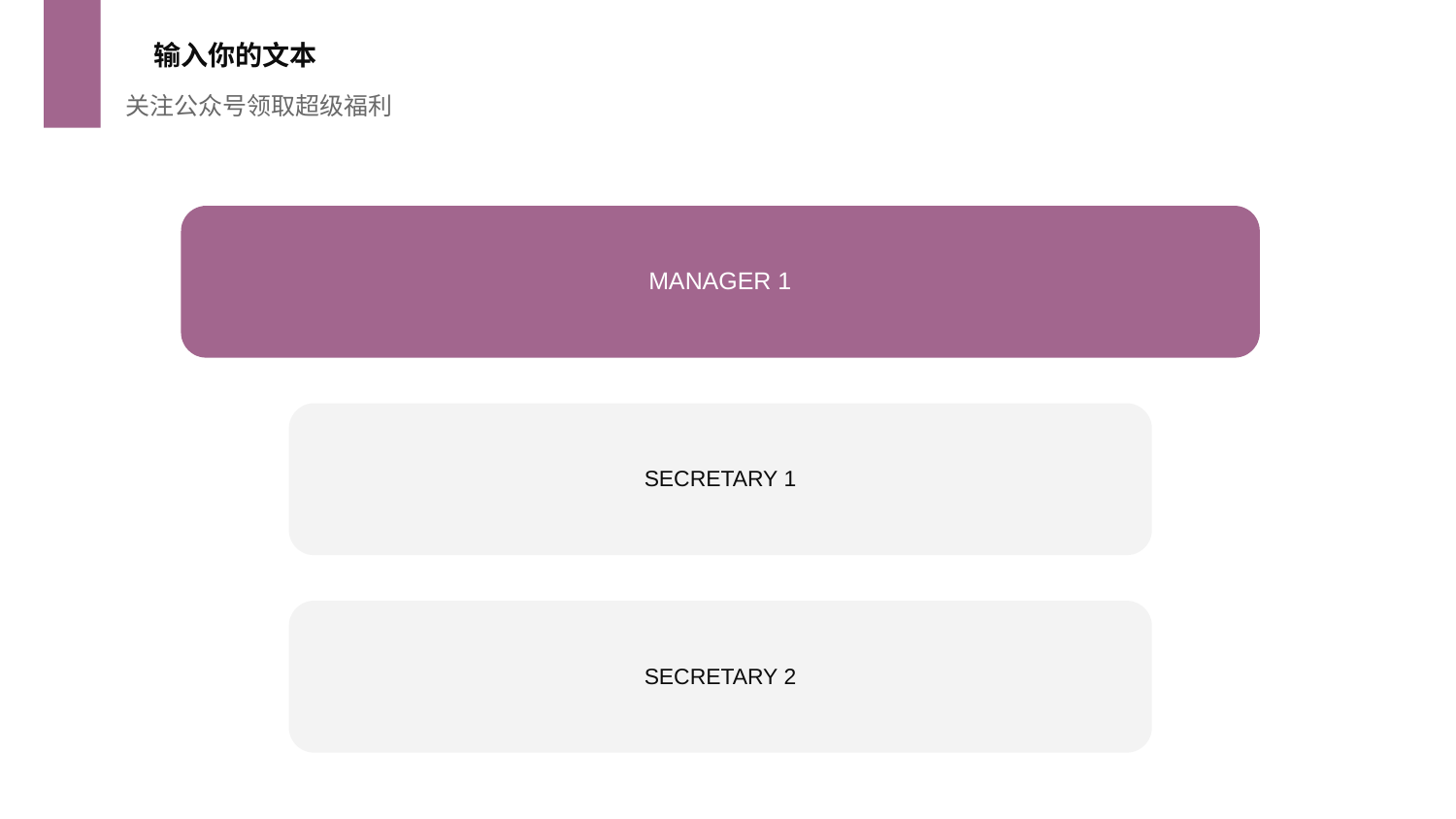

输入你的文本
关注公众号领取超级福利
MANAGER 1
SECRETARY 1
SECRETARY 2
SECRETARY 1
SECRETARY 2
SECRETARY 1
SECRETARY 2
SECRETARY 1
SECRETARY 2
SECRETARY 1
SECRETARY 2